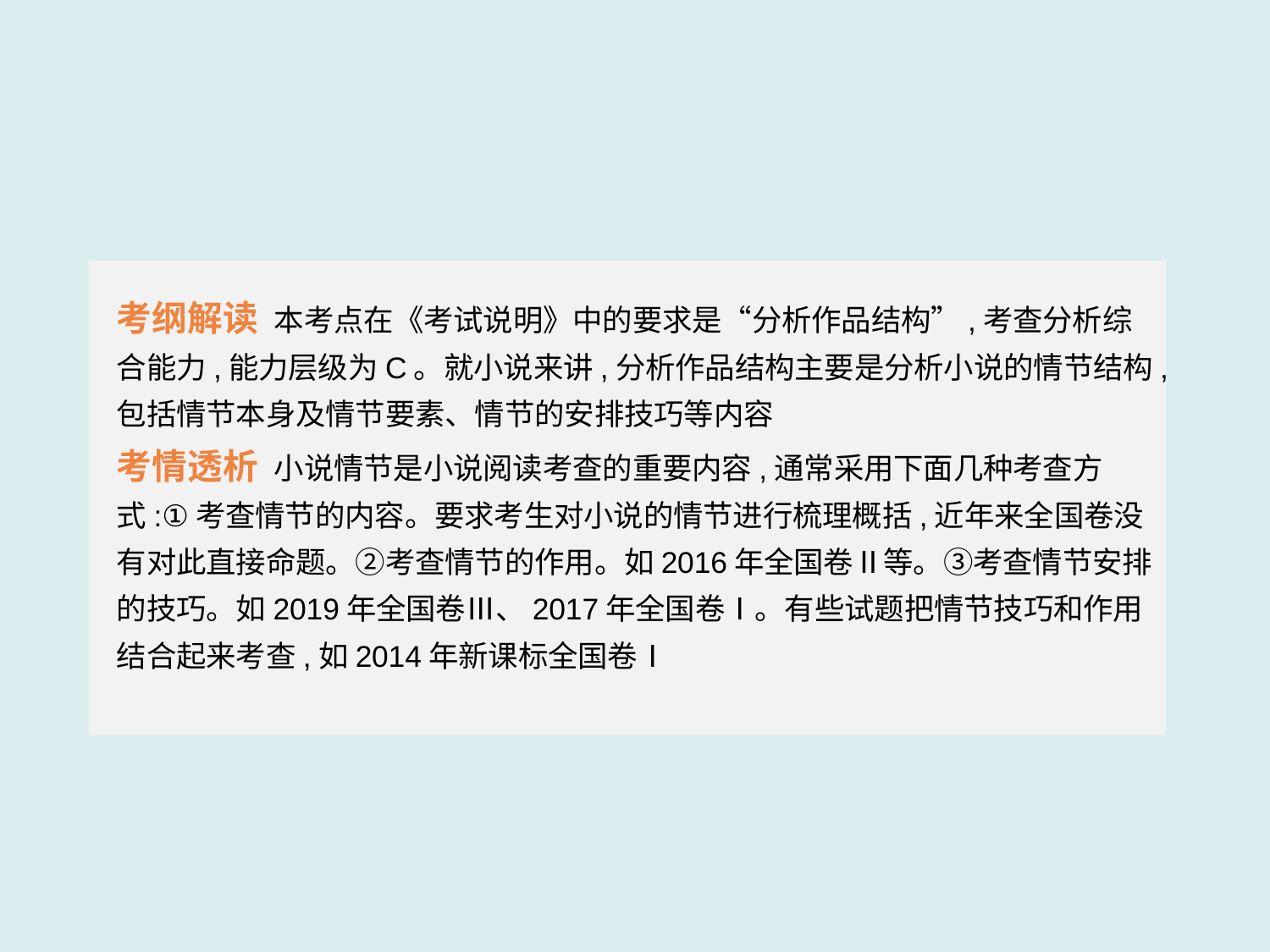

考纲解读  本考点在《考试说明》中的要求是“分析作品结构”,考查分析综合能力,能力层级为C。就小说来讲,分析作品结构主要是分析小说的情节结构,包括情节本身及情节要素、情节的安排技巧等内容
考情透析  小说情节是小说阅读考查的重要内容,通常采用下面几种考查方式:①考查情节的内容。要求考生对小说的情节进行梳理概括,近年来全国卷没有对此直接命题。②考查情节的作用。如2016年全国卷Ⅱ等。③考查情节安排的技巧。如2019年全国卷Ⅲ、2017年全国卷Ⅰ。有些试题把情节技巧和作用结合起来考查,如2014年新课标全国卷Ⅰ